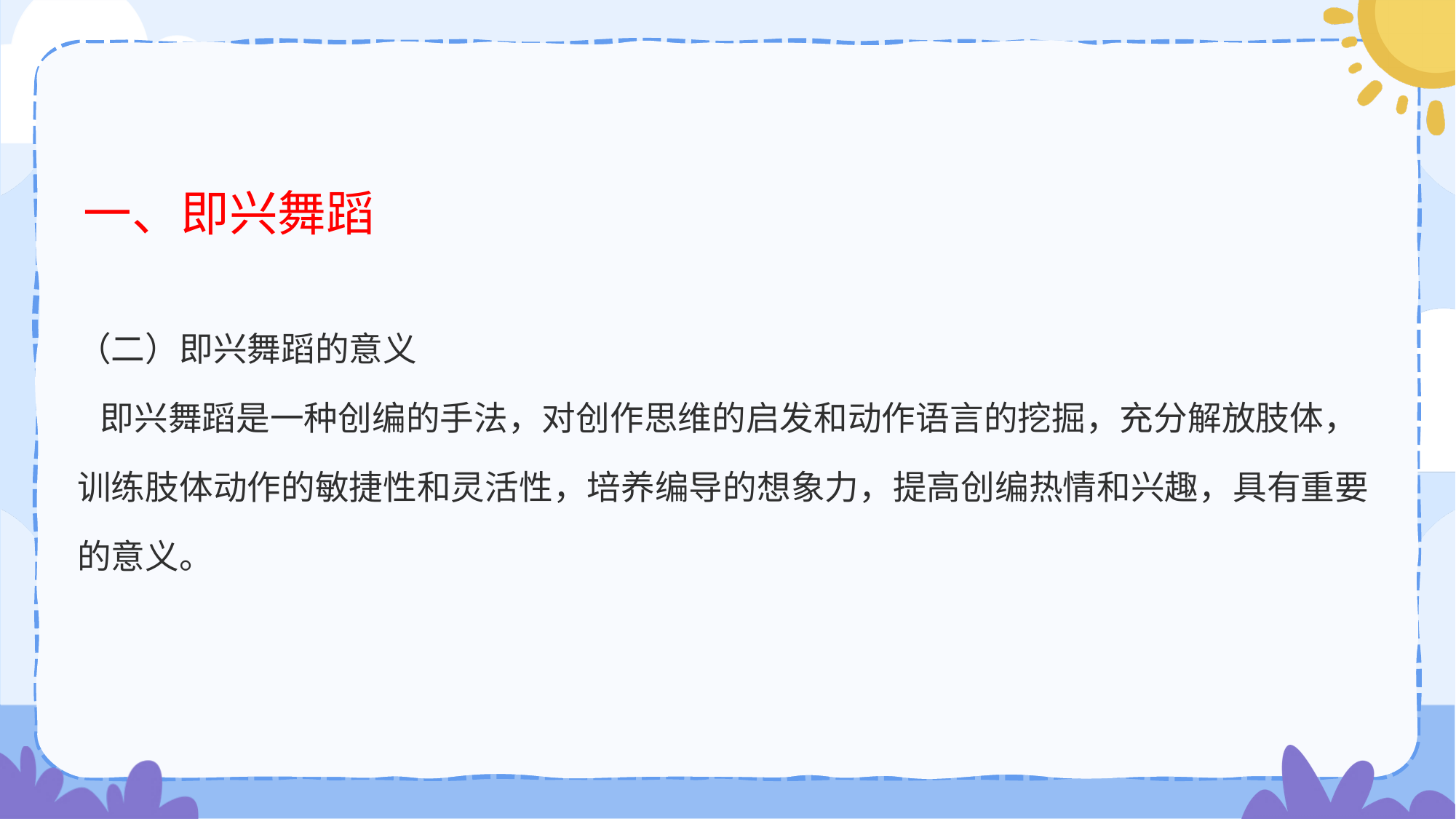

# 一、即兴舞蹈
（二）即兴舞蹈的意义
   即兴舞蹈是一种创编的手法，对创作思维的启发和动作语言的挖掘，充分解放肢体，训练肢体动作的敏捷性和灵活性，培养编导的想象力，提高创编热情和兴趣，具有重要的意义。